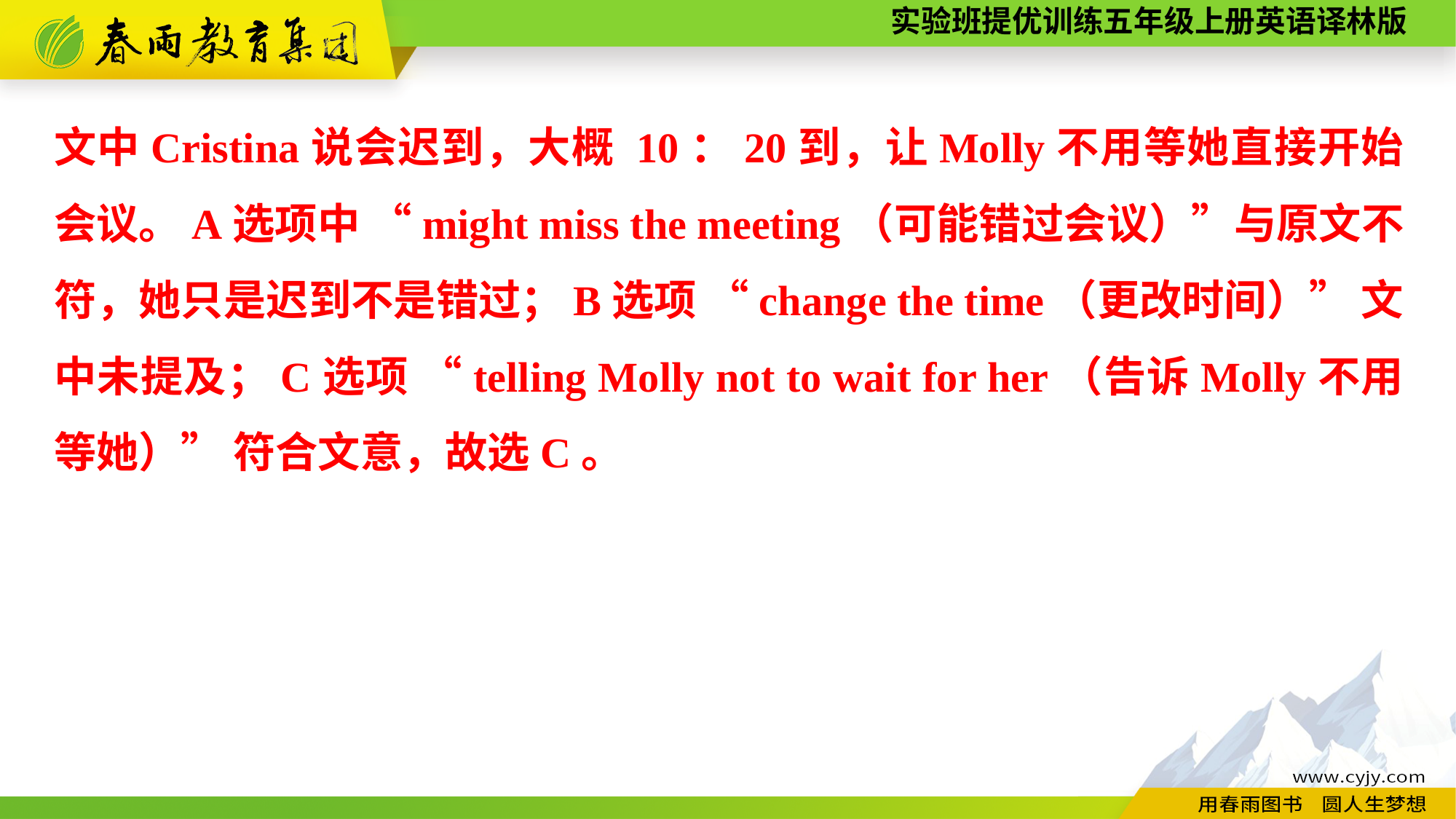

文中Cristina说会迟到，大概 10：20到，让Molly不用等她直接开始会议。A选项中 “might miss the meeting（可能错过会议）”与原文不符，她只是迟到不是错过；B选项 “change the time（更改时间）” 文中未提及；C选项 “telling Molly not to wait for her（告诉Molly不用等她）” 符合文意，故选C。